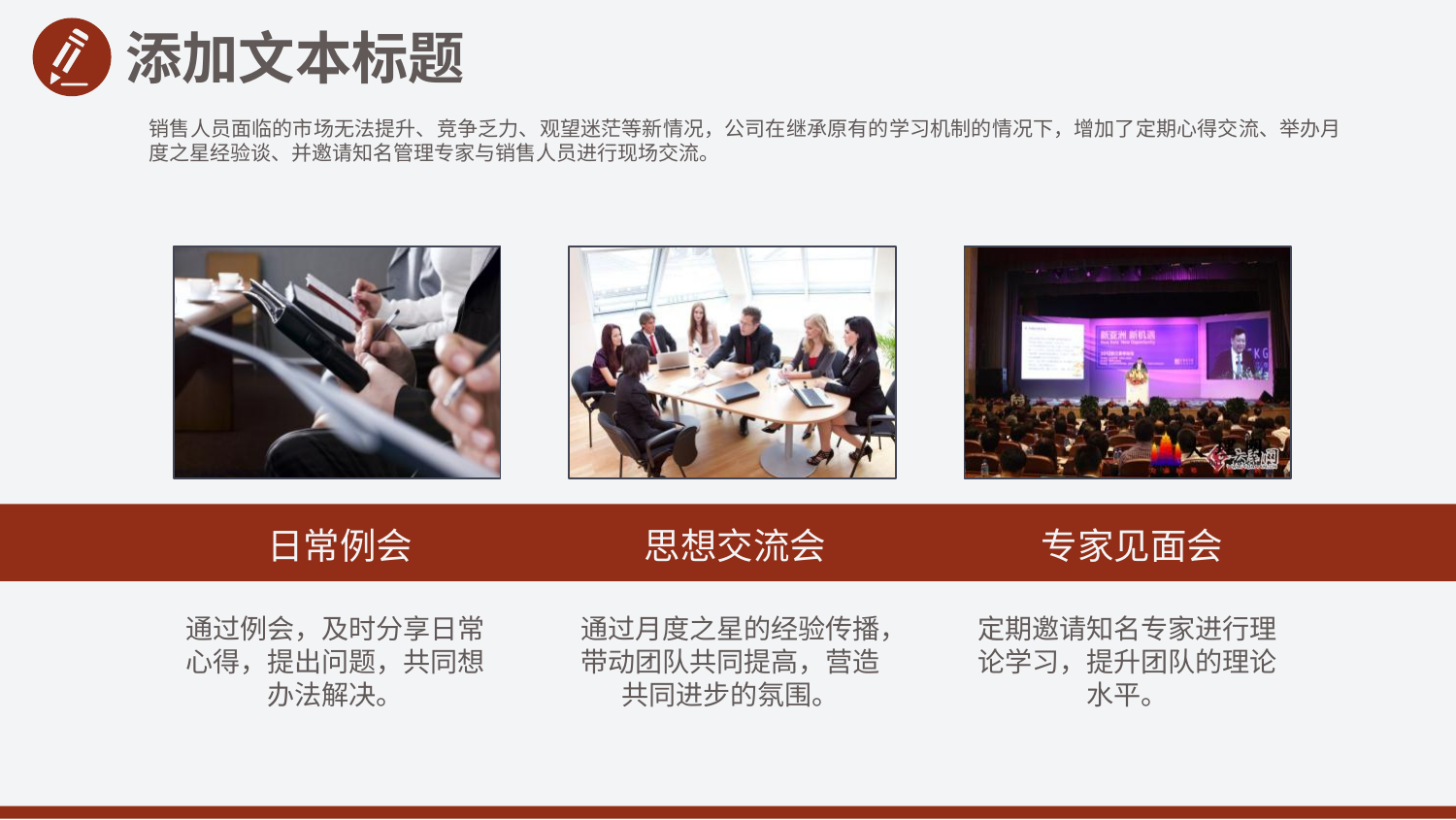

添加文本标题

销售人员面临的市场无法提升、竞争乏力、观望迷茫等新情况，公司在继承原有的学习机制的情况下，增加了定期心得交流、举办月度之星经验谈、并邀请知名管理专家与销售人员进行现场交流。

日常例会
思想交流会
专家见面会
通过例会，及时分享日常心得，提出问题，共同想办法解决。
通过月度之星的经验传播，带动团队共同提高，营造共同进步的氛围。
定期邀请知名专家进行理论学习，提升团队的理论水平。